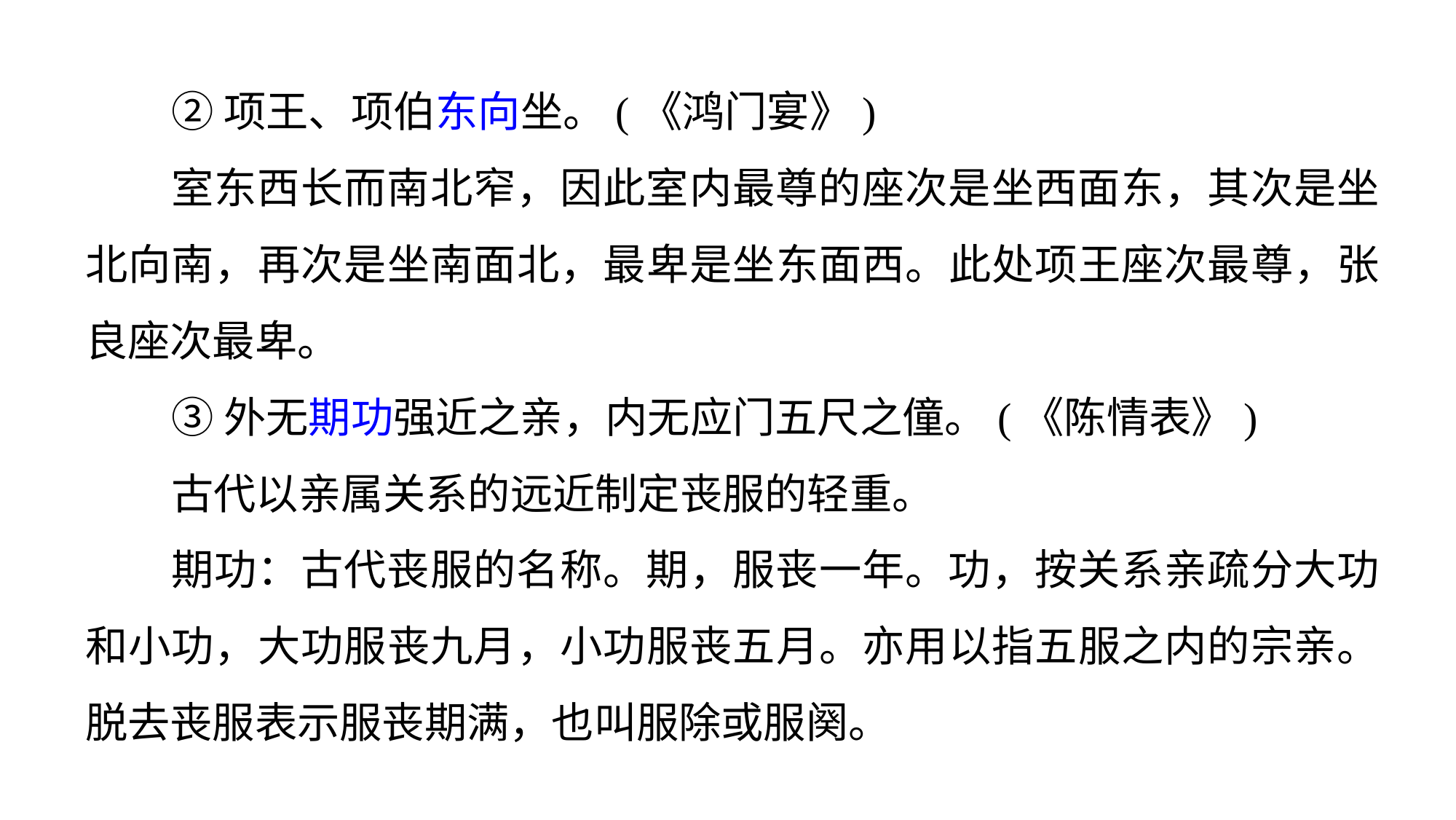

②项王、项伯东向坐。(《鸿门宴》)
室东西长而南北窄，因此室内最尊的座次是坐西面东，其次是坐北向南，再次是坐南面北，最卑是坐东面西。此处项王座次最尊，张良座次最卑。
③外无期功强近之亲，内无应门五尺之僮。(《陈情表》)
古代以亲属关系的远近制定丧服的轻重。
期功：古代丧服的名称。期，服丧一年。功，按关系亲疏分大功和小功，大功服丧九月，小功服丧五月。亦用以指五服之内的宗亲。脱去丧服表示服丧期满，也叫服除或服阕。